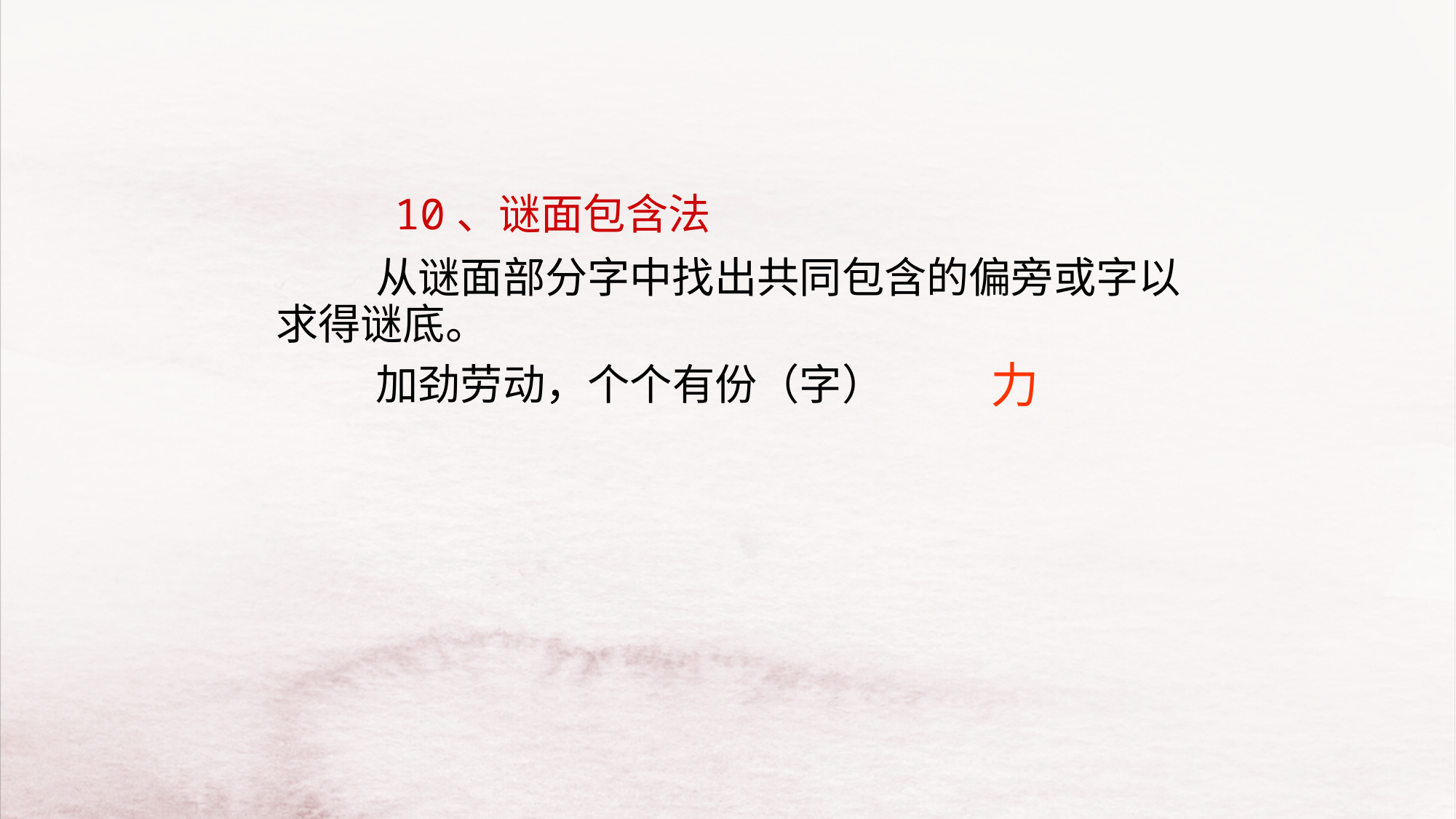

10、谜面包含法
　　　从谜面部分字中找出共同包含的偏旁或字以求得谜底。
　　　加劲劳动，个个有份（字）

力